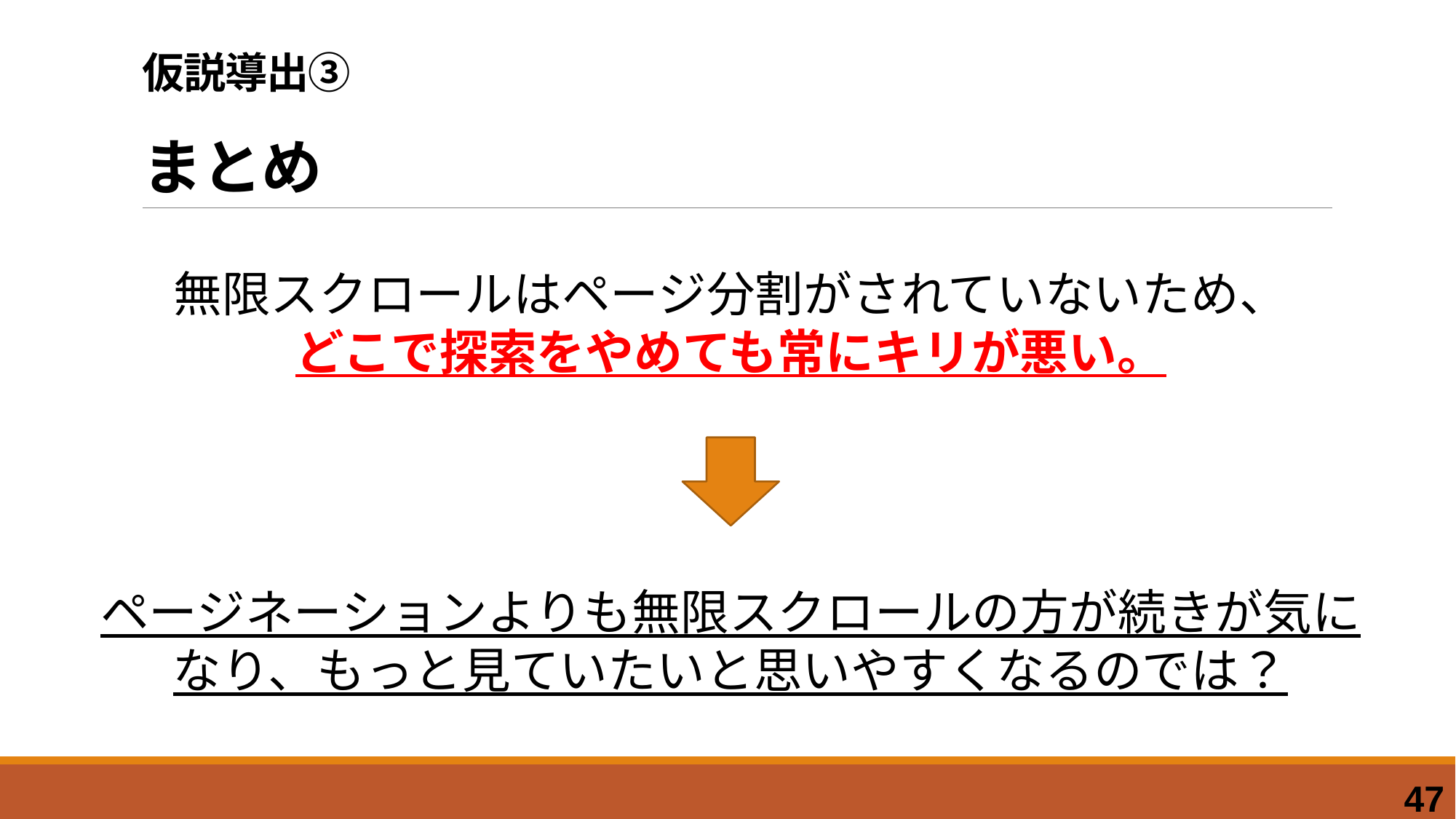

# 仮説導出③ まとめ
無限スクロールはページ分割がされていないため、どこで探索をやめても常にキリが悪い。

ページネーションよりも無限スクロールの方が続きが気になり、もっと見ていたいと思いやすくなるのでは？
47